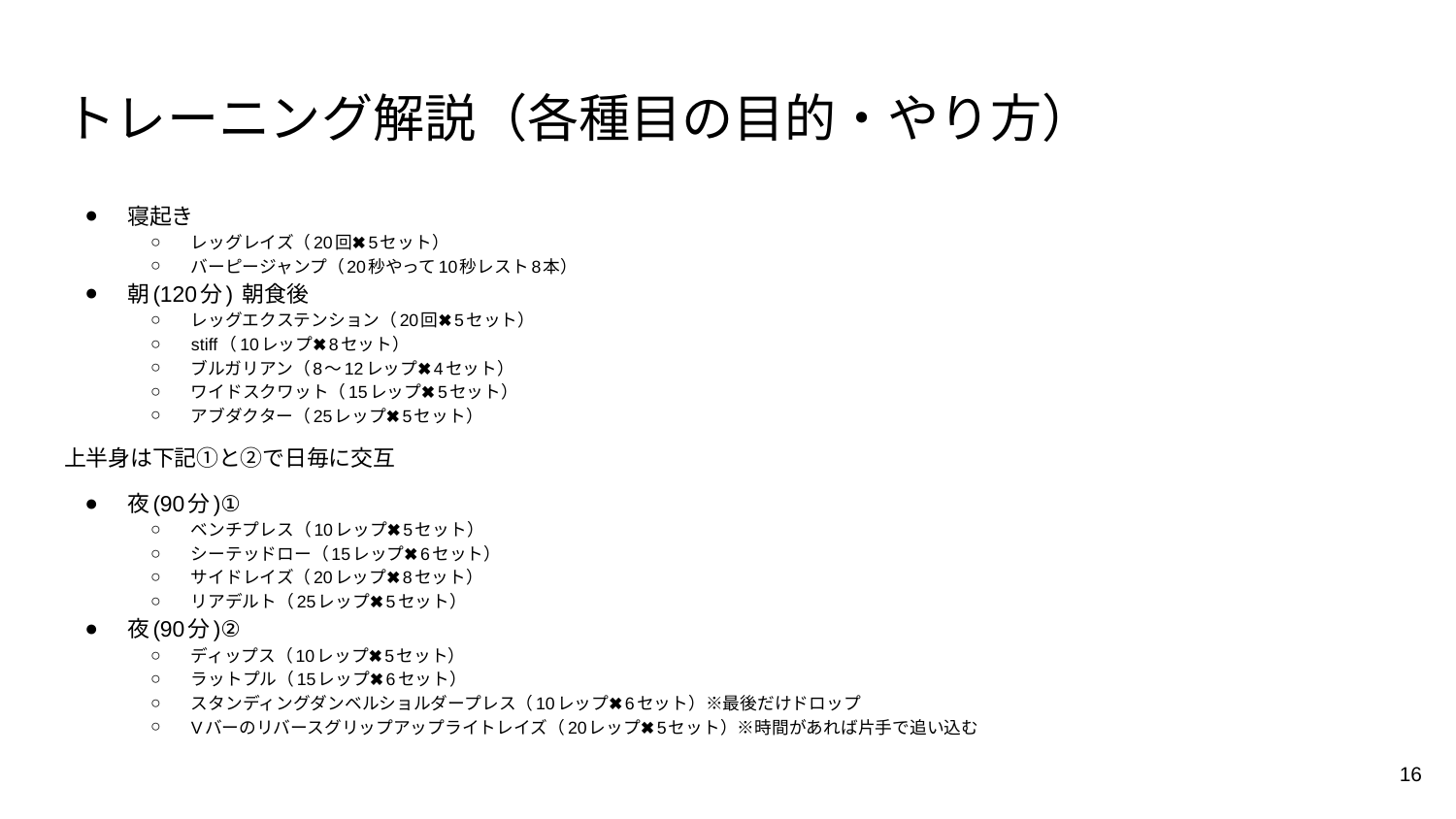

# トレーニング解説（各種目の目的・やり方）
寝起き
レッグレイズ（20回✖️5セット）
バーピージャンプ（20秒やって10秒レスト8本）
朝(120分) 朝食後
レッグエクステンション（20回✖️5セット）
stiff（10レップ✖️8セット）
ブルガリアン（8〜12レップ✖️4セット）
ワイドスクワット（15レップ✖️5セット）
アブダクター（25レップ✖️5セット）
上半身は下記①と②で日毎に交互
夜(90分)①
ベンチプレス（10レップ✖️5セット）
シーテッドロー（15レップ✖️6セット）
サイドレイズ（20レップ✖️8セット）
リアデルト（25レップ✖️5セット）
夜(90分)②
ディップス（10レップ✖️5セット）
ラットプル（15レップ✖️6セット）
スタンディングダンベルショルダープレス（10レップ✖️6セット）※最後だけドロップ
Vバーのリバースグリップアップライトレイズ（20レップ✖️5セット）※時間があれば片手で追い込む
16